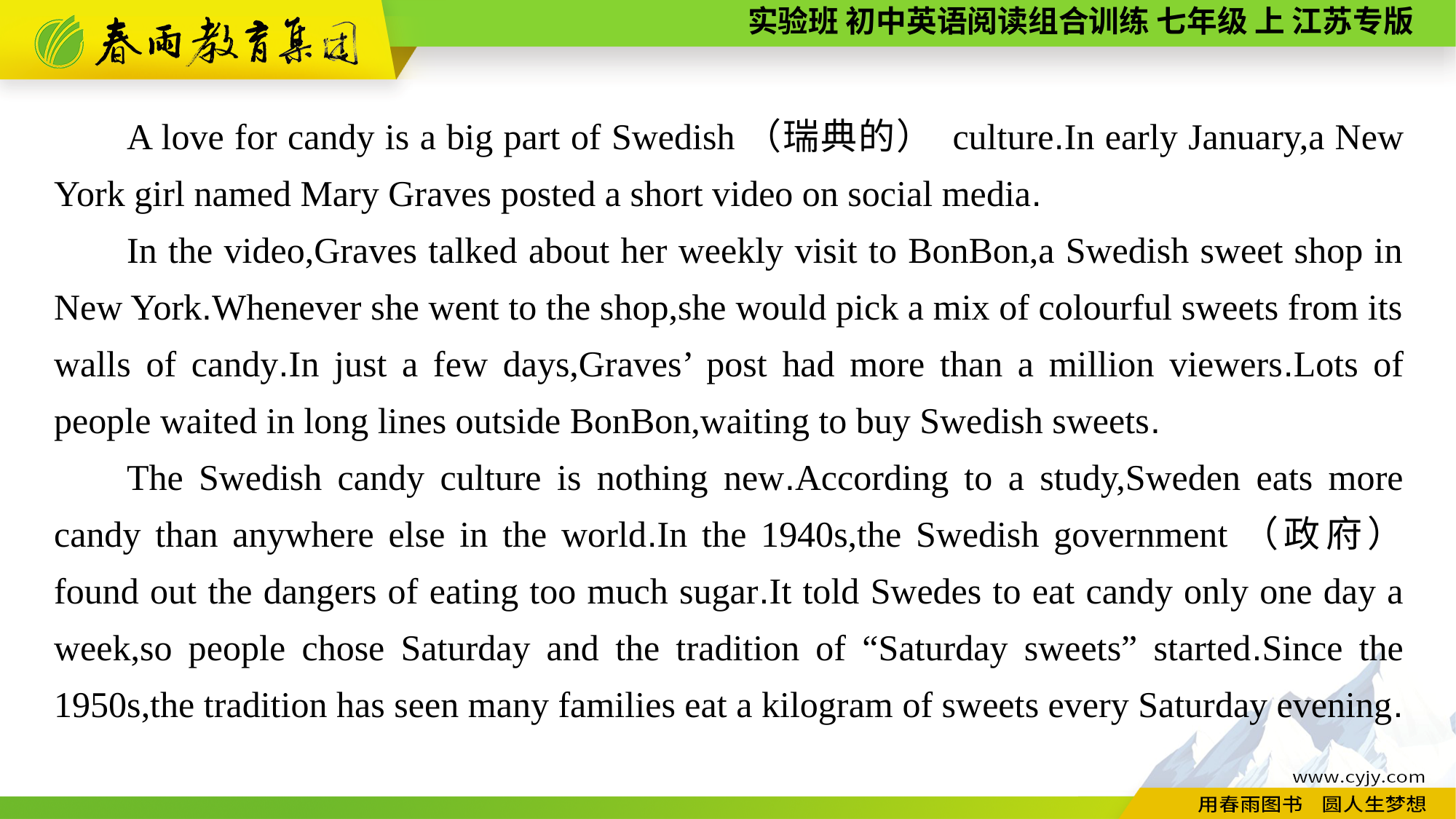

A love for candy is a big part of Swedish（瑞典的） culture.In early January,a New York girl named Mary Graves posted a short video on social media.
In the video,Graves talked about her weekly visit to BonBon,a Swedish sweet shop in New York.Whenever she went to the shop,she would pick a mix of colourful sweets from its walls of candy.In just a few days,Graves’ post had more than a million viewers.Lots of people waited in long lines outside BonBon,waiting to buy Swedish sweets.
The Swedish candy culture is nothing new.According to a study,Sweden eats more candy than anywhere else in the world.In the 1940s,the Swedish government（政府） found out the dangers of eating too much sugar.It told Swedes to eat candy only one day a week,so people chose Saturday and the tradition of “Saturday sweets” started.Since the 1950s,the tradition has seen many families eat a kilogram of sweets every Saturday evening.